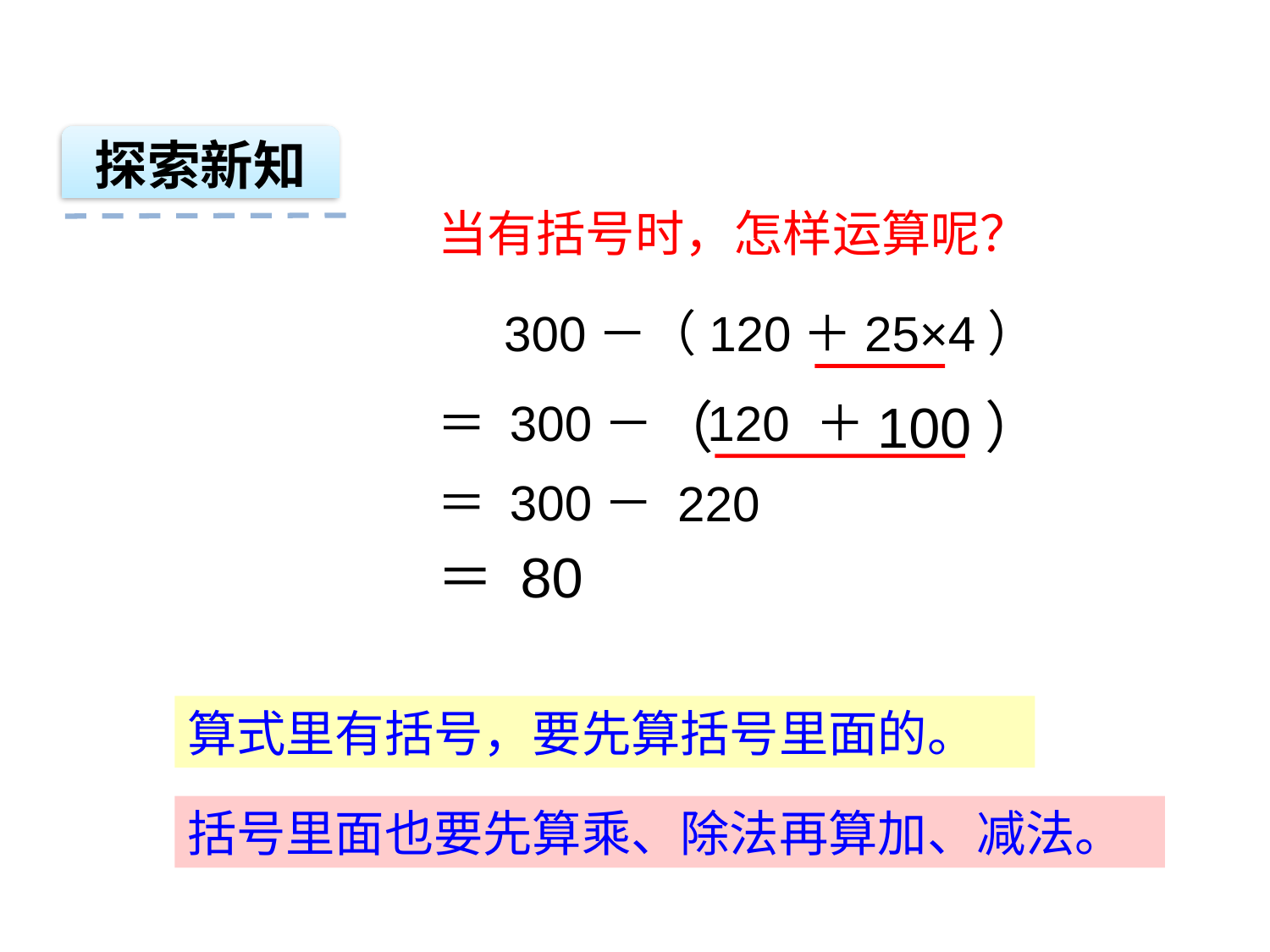

探索新知
当有括号时，怎样运算呢？
300－（120＋25×4）

（
＝ 300－
120 ＋
100）

＝ 300－
220
＝ 80
算式里有括号，要先算括号里面的。
括号里面也要先算乘、除法再算加、减法。